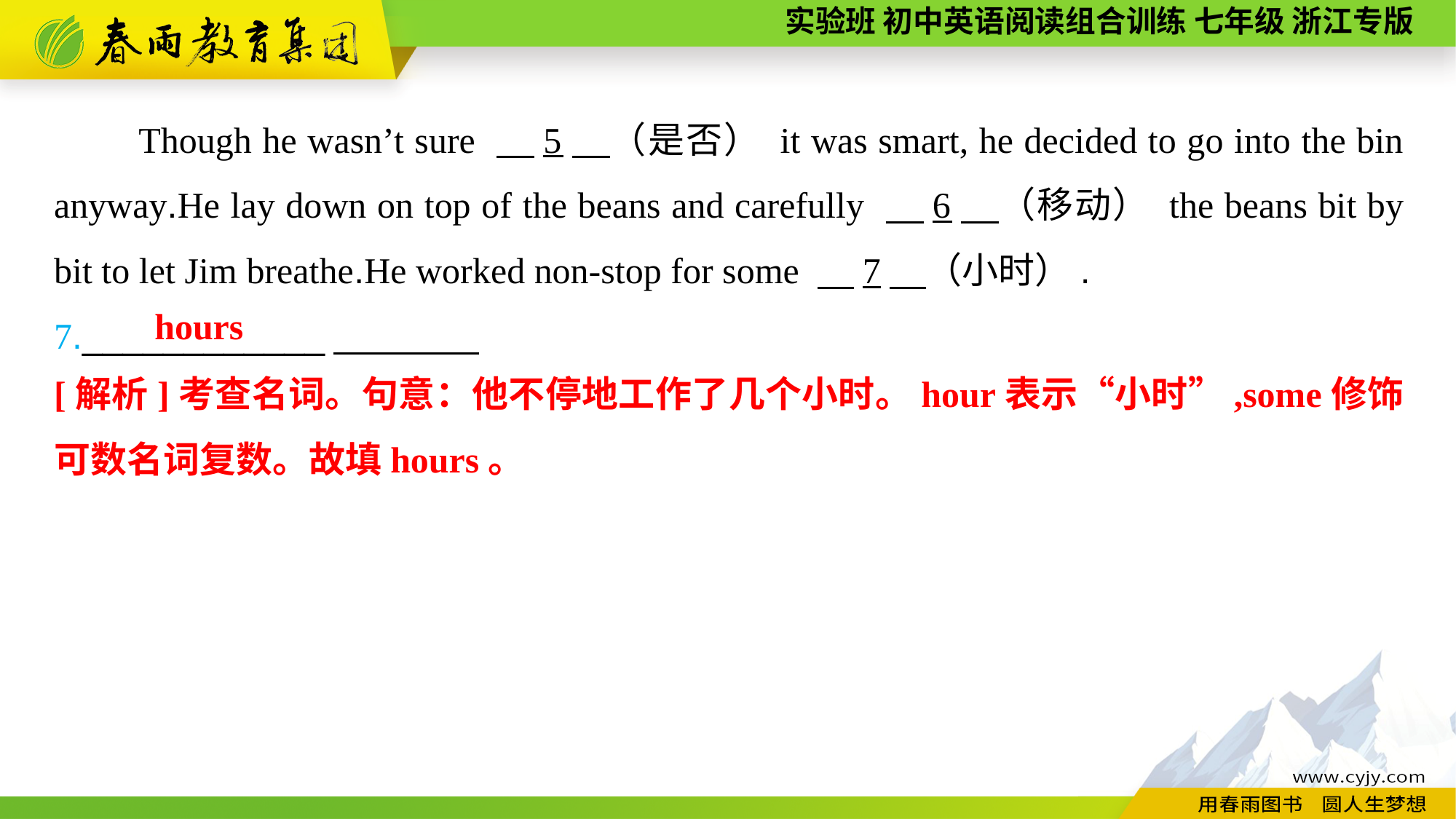

Though he wasn’t sure 　5　（是否） it was smart, he decided to go into the bin anyway.He lay down on top of the beans and carefully 　6　（移动） the beans bit by bit to let Jim breathe.He worked non-stop for some 　7　（小时）.
7.____________
hours
[解析]考查名词。句意：他不停地工作了几个小时。hour表示“小时”,some修饰可数名词复数。故填hours。